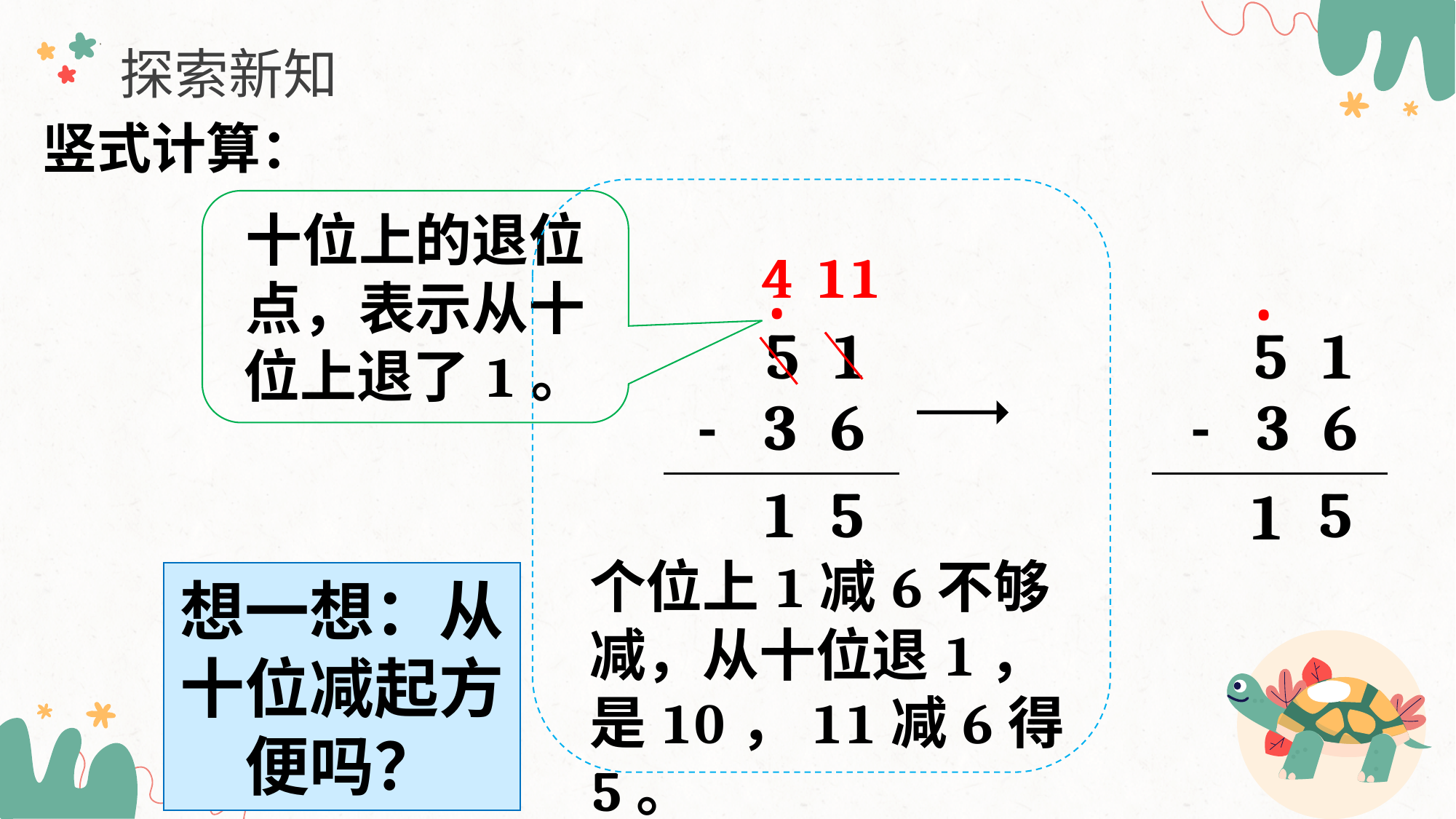

探索新知
竖式计算：

十位上的退位点，表示从十位上退了1。
11
4
.
.
5  1
5  1
-   3  6
-   3  6

1
5
5
1
个位上1减6不够减，从十位退1，是10，11减6得5。
想一想：从十位减起方便吗？